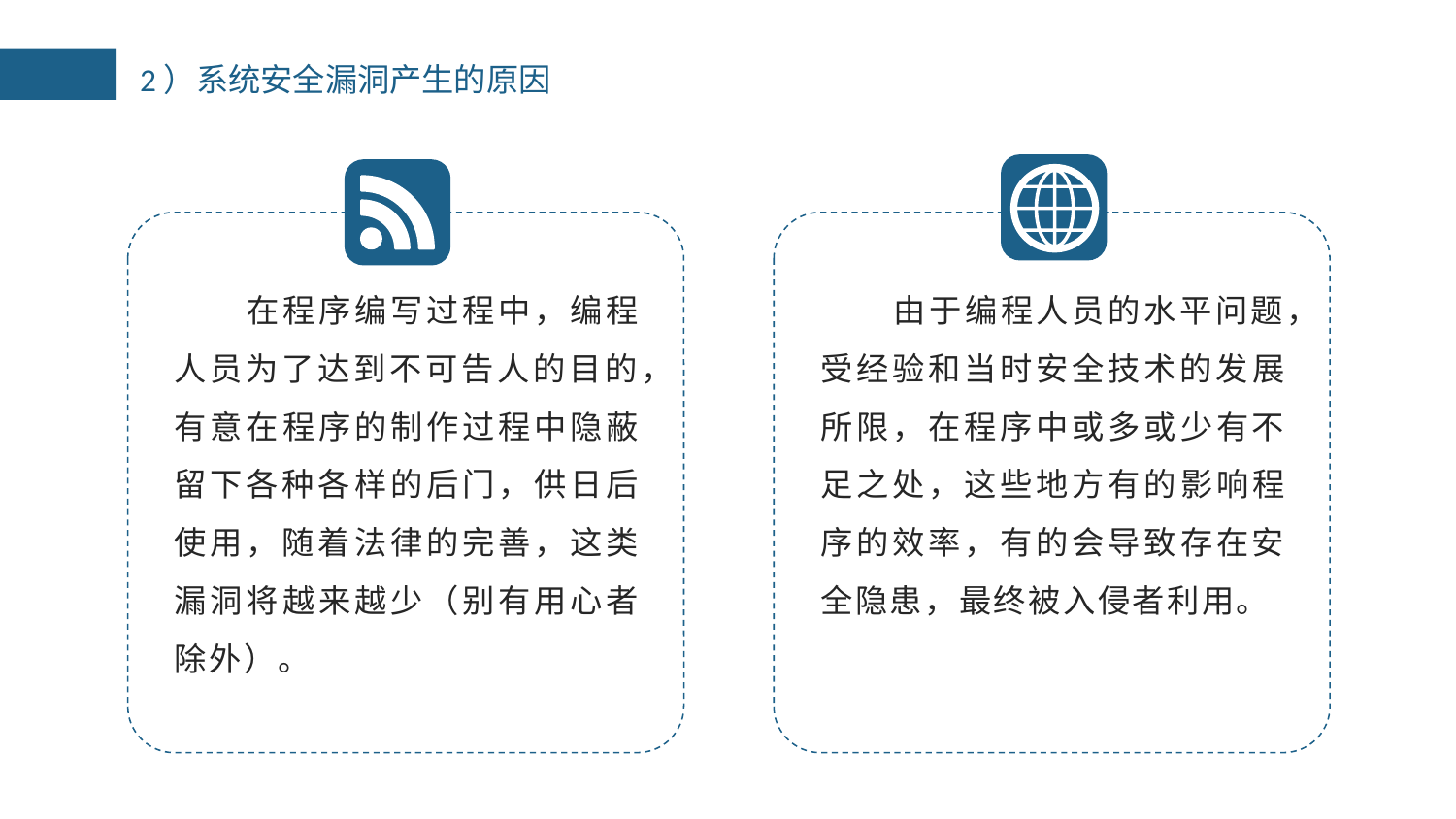

2）系统安全漏洞产生的原因

在程序编写过程中，编程人员为了达到不可告人的目的，有意在程序的制作过程中隐蔽留下各种各样的后门，供日后使用，随着法律的完善，这类漏洞将越来越少（别有用心者除外）。
由于编程人员的水平问题，受经验和当时安全技术的发展所限，在程序中或多或少有不足之处，这些地方有的影响程序的效率，有的会导致存在安全隐患，最终被入侵者利用。